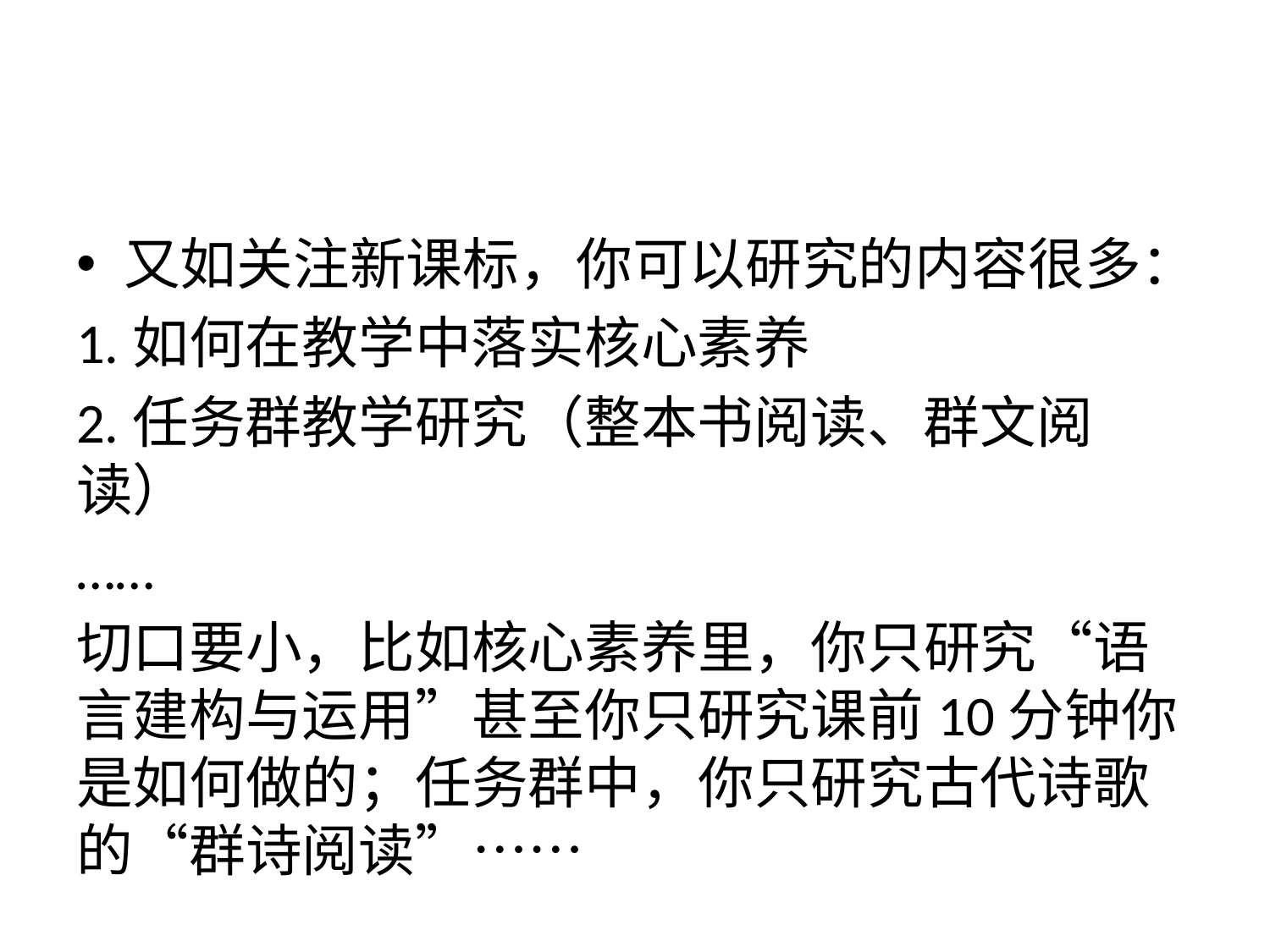

#
又如关注新课标，你可以研究的内容很多：
1.如何在教学中落实核心素养
2.任务群教学研究（整本书阅读、群文阅读）
……
切口要小，比如核心素养里，你只研究“语言建构与运用”甚至你只研究课前10分钟你是如何做的；任务群中，你只研究古代诗歌的“群诗阅读”……